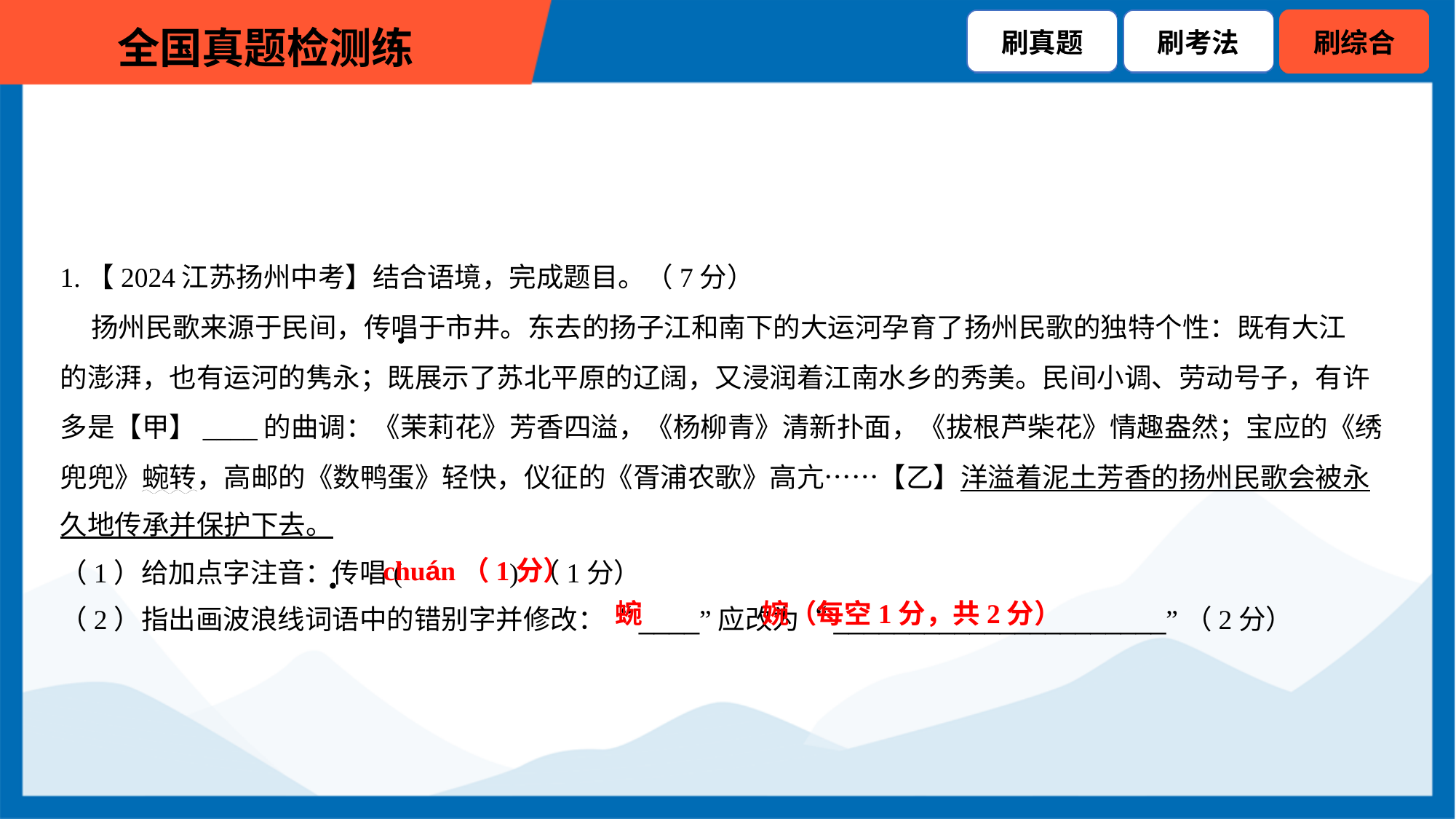

1.【2024江苏扬州中考】结合语境，完成题目。（7分）
    扬州民歌来源于民间，传唱于市井。东去的扬子江和南下的大运河孕育了扬州民歌的独特个性：既有大江
的澎湃，也有运河的隽永；既展示了苏北平原的辽阔，又浸润着江南水乡的秀美。民间小调、劳动号子，有许
多是【甲】____的曲调：《茉莉花》芳香四溢，《杨柳青》清新扑面，《拔根芦柴花》情趣盎然；宝应的《绣
兜兜》蜿转，高邮的《数鸭蛋》轻快，仪征的《胥浦农歌》高亢……【乙】洋溢着泥土芳香的扬州民歌会被永
久地传承并保护下去。

（1）给加点字注音：传唱(              ) （1分）
（2）指出画波浪线词语中的错别字并修改：“____”应改为“______________________”（2分）
chuán（1分）
蜿
婉（每空1分，共2分）